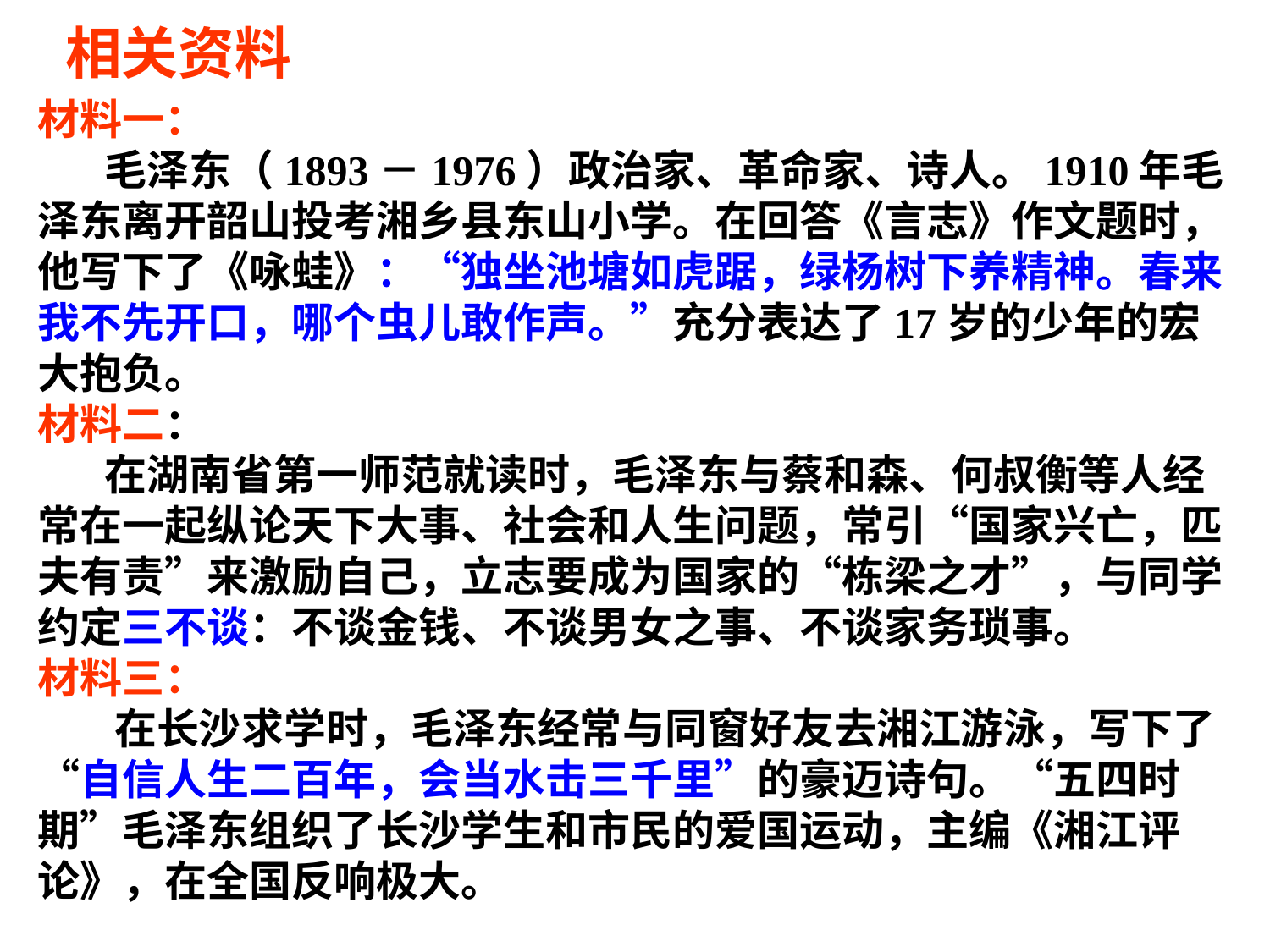

相关资料
材料一：
      毛泽东（1893－1976）政治家、革命家、诗人。1910年毛泽东离开韶山投考湘乡县东山小学。在回答《言志》作文题时，他写下了《咏蛙》：“独坐池塘如虎踞，绿杨树下养精神。春来我不先开口，哪个虫儿敢作声。”充分表达了17岁的少年的宏大抱负。
材料二：
      在湖南省第一师范就读时，毛泽东与蔡和森、何叔衡等人经常在一起纵论天下大事、社会和人生问题，常引“国家兴亡，匹夫有责”来激励自己，立志要成为国家的“栋梁之才”，与同学约定三不谈：不谈金钱、不谈男女之事、不谈家务琐事。
材料三：
       在长沙求学时，毛泽东经常与同窗好友去湘江游泳，写下了“自信人生二百年，会当水击三千里”的豪迈诗句。“五四时期”毛泽东组织了长沙学生和市民的爱国运动，主编《湘江评论》，在全国反响极大。